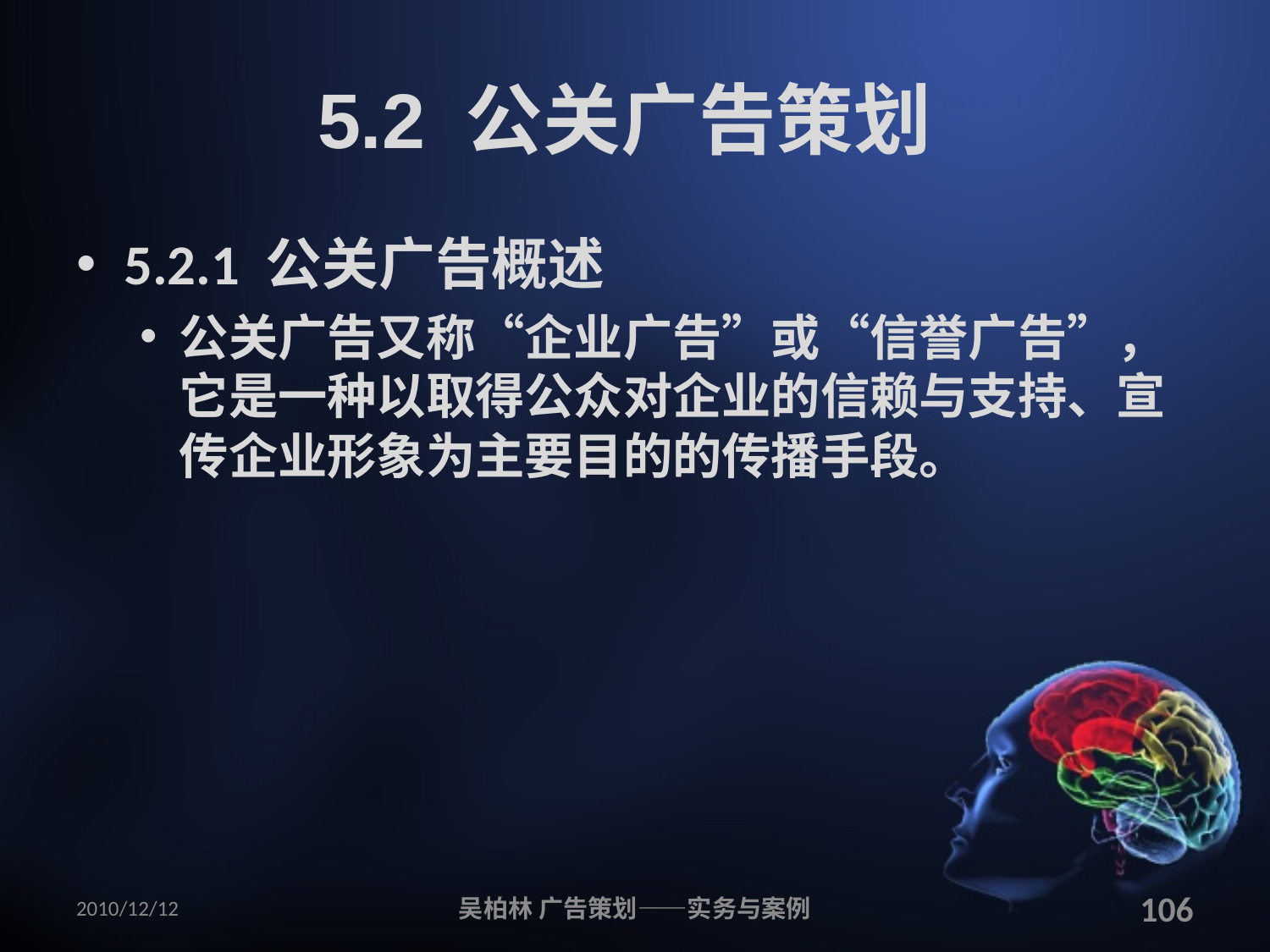

# 5.2 公关广告策划
5.2.1 公关广告概述
公关广告又称“企业广告”或“信誉广告”，它是一种以取得公众对企业的信赖与支持、宣传企业形象为主要目的的传播手段。
2010/12/12
吴柏林 广告策划——实务与案例
106